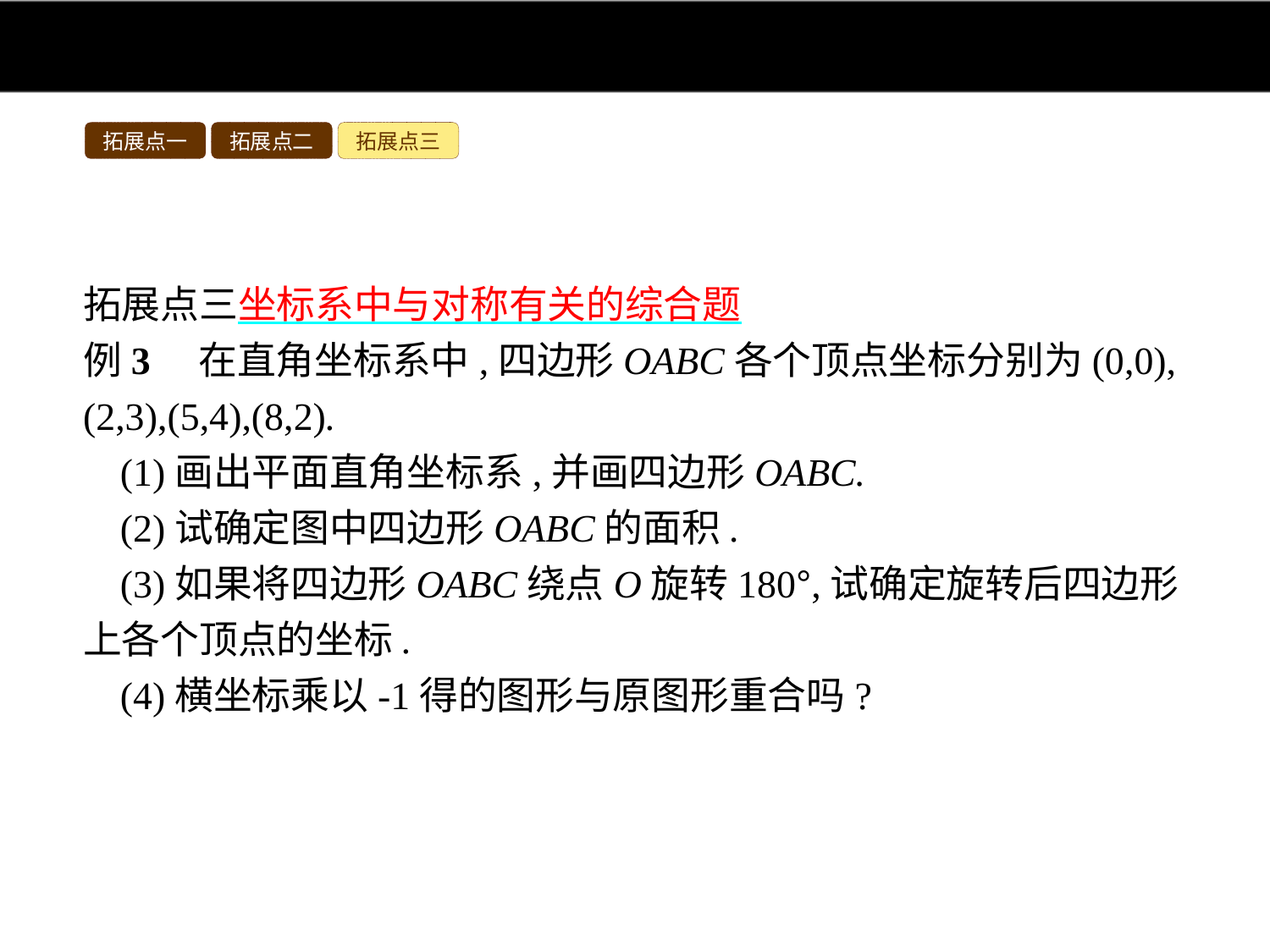

拓展点一
拓展点二
拓展点三
拓展点三坐标系中与对称有关的综合题
例3　在直角坐标系中,四边形OABC各个顶点坐标分别为(0,0),(2,3),(5,4),(8,2).
(1)画出平面直角坐标系,并画四边形OABC.
(2)试确定图中四边形OABC的面积.
(3)如果将四边形OABC绕点O旋转180°,试确定旋转后四边形上各个顶点的坐标.
(4)横坐标乘以-1得的图形与原图形重合吗?